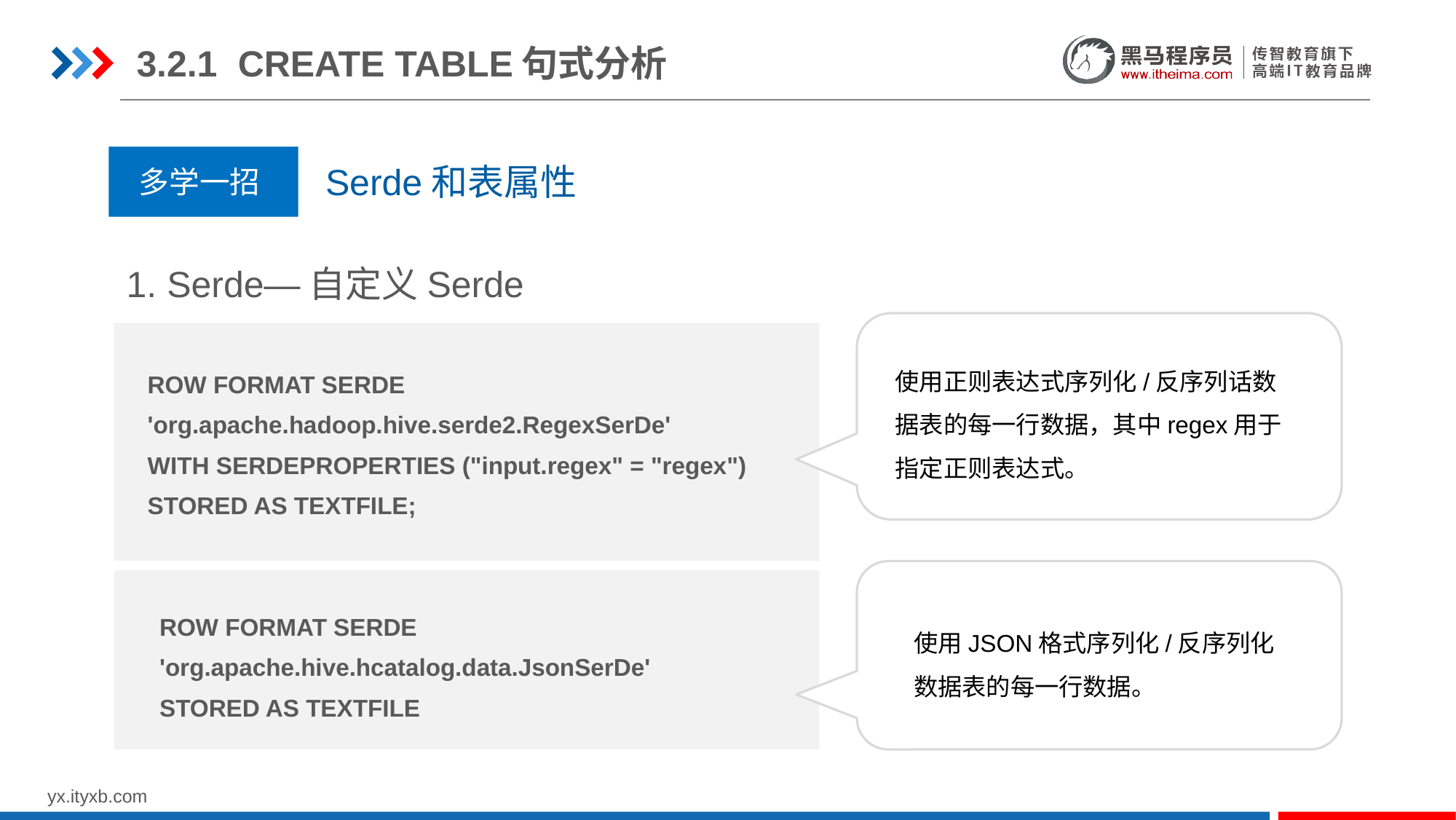

3.2.1  CREATE TABLE句式分析

Serde和表属性
多学一招

1. Serde—自定义Serde

| ROW FORMAT SERDE 'org.apache.hadoop.hive.serde2.RegexSerDe' WITH SERDEPROPERTIES ("input.regex" = "regex") STORED AS TEXTFILE; |
| --- |
使用正则表达式序列化/反序列话数据表的每一行数据，其中regex用于指定正则表达式。

| ROW FORMAT SERDE 'org.apache.hive.hcatalog.data.JsonSerDe' STORED AS TEXTFILE |
| --- |
使用JSON格式序列化/反序列化数据表的每一行数据。